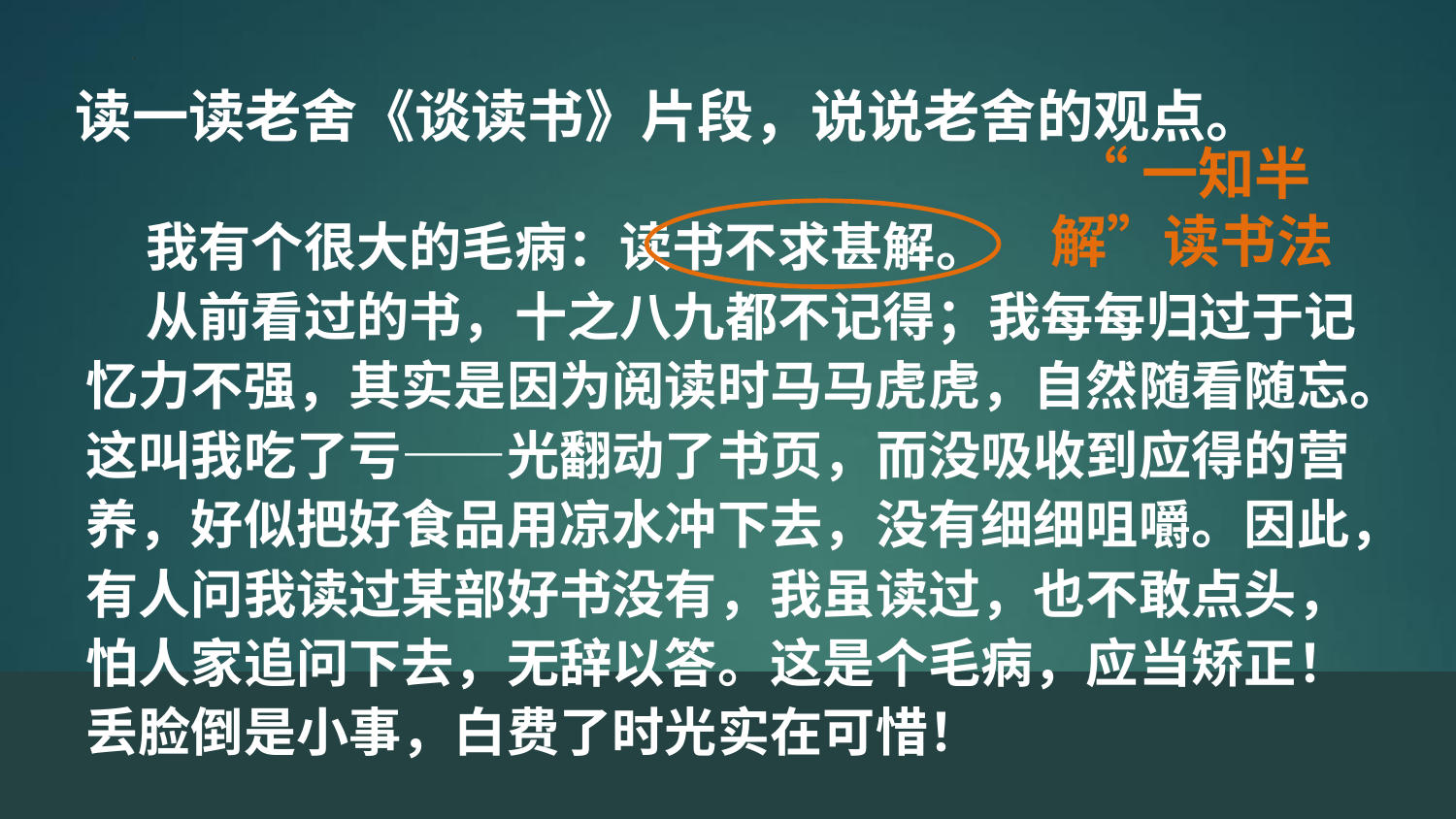

读一读老舍《谈读书》片段，说说老舍的观点。
“一知半解”读书法
    我有个很大的毛病：读书不求甚解。
    从前看过的书，十之八九都不记得；我每每归过于记忆力不强，其实是因为阅读时马马虎虎，自然随看随忘。这叫我吃了亏——光翻动了书页，而没吸收到应得的营养，好似把好食品用凉水冲下去，没有细细咀嚼。因此，有人问我读过某部好书没有，我虽读过，也不敢点头，怕人家追问下去，无辞以答。这是个毛病，应当矫正！丢脸倒是小事，白费了时光实在可惜！